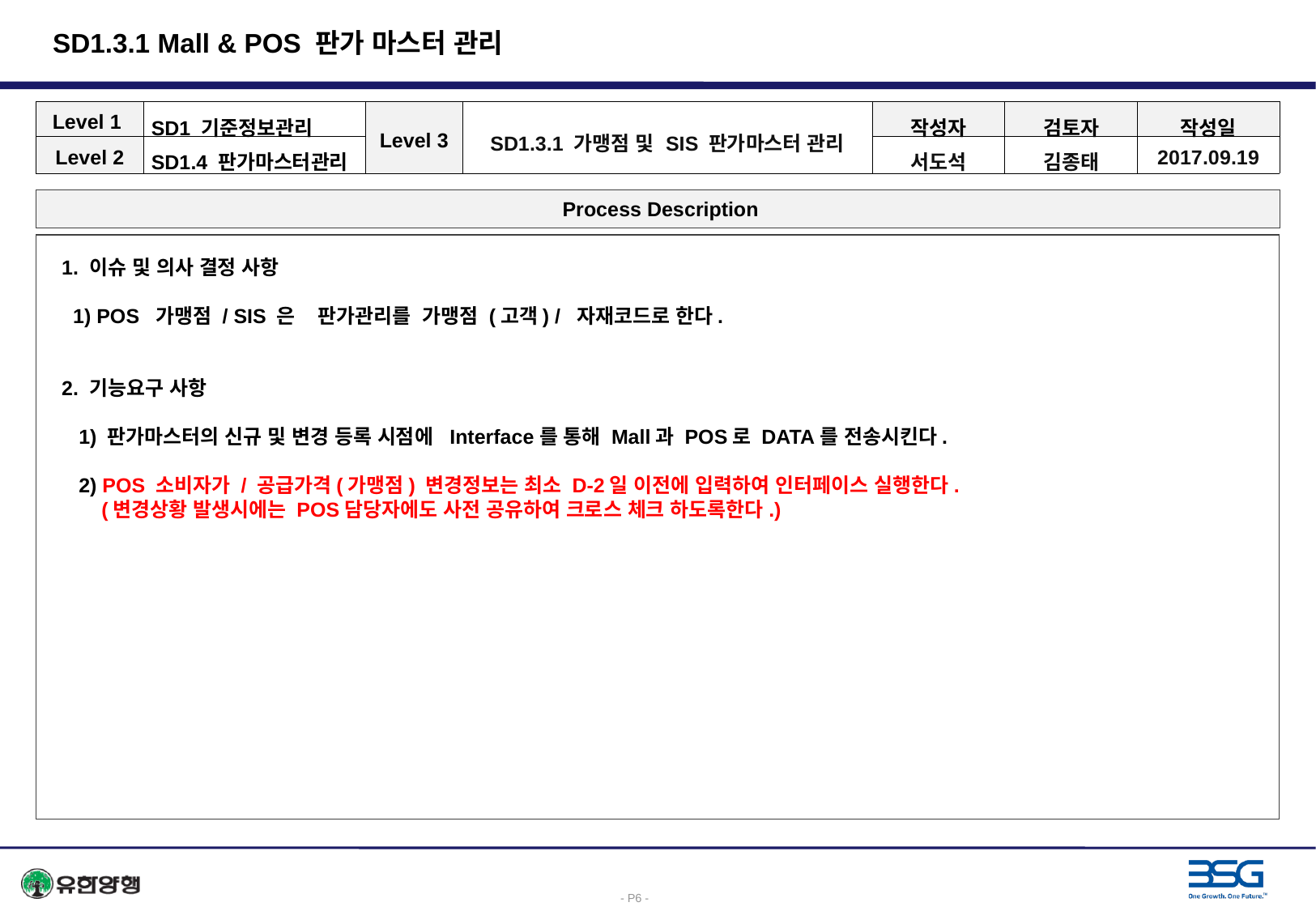

# SD1.3.1 Mall & POS 판가 마스터 관리
| Level 1 | SD1 기준정보관리 | Level 3 | SD1.3.1 가맹점 및 SIS 판가마스터 관리 | 작성자 | 검토자 | 작성일 |
| --- | --- | --- | --- | --- | --- | --- |
| Level 2 | SD1.4 판가마스터관리 |  |  | 서도석 | 김종태 | 2017.09.19 |
 Process Description

1. 이슈 및 의사 결정 사항

  1) POS  가맹점 / SIS 은    판가관리를  가맹점 (고객) /  자재코드로 한다.

2. 기능요구 사항

   1) 판가마스터의 신규 및 변경 등록 시점에  Interface를 통해 Mall과 POS로 DATA를 전송시킨다.

   2) POS 소비자가 / 공급가격(가맹점) 변경정보는 최소 D-2일 이전에 입력하여 인터페이스 실행한다.
       (변경상황 발생시에는 POS담당자에도 사전 공유하여 크로스 체크 하도록한다.)